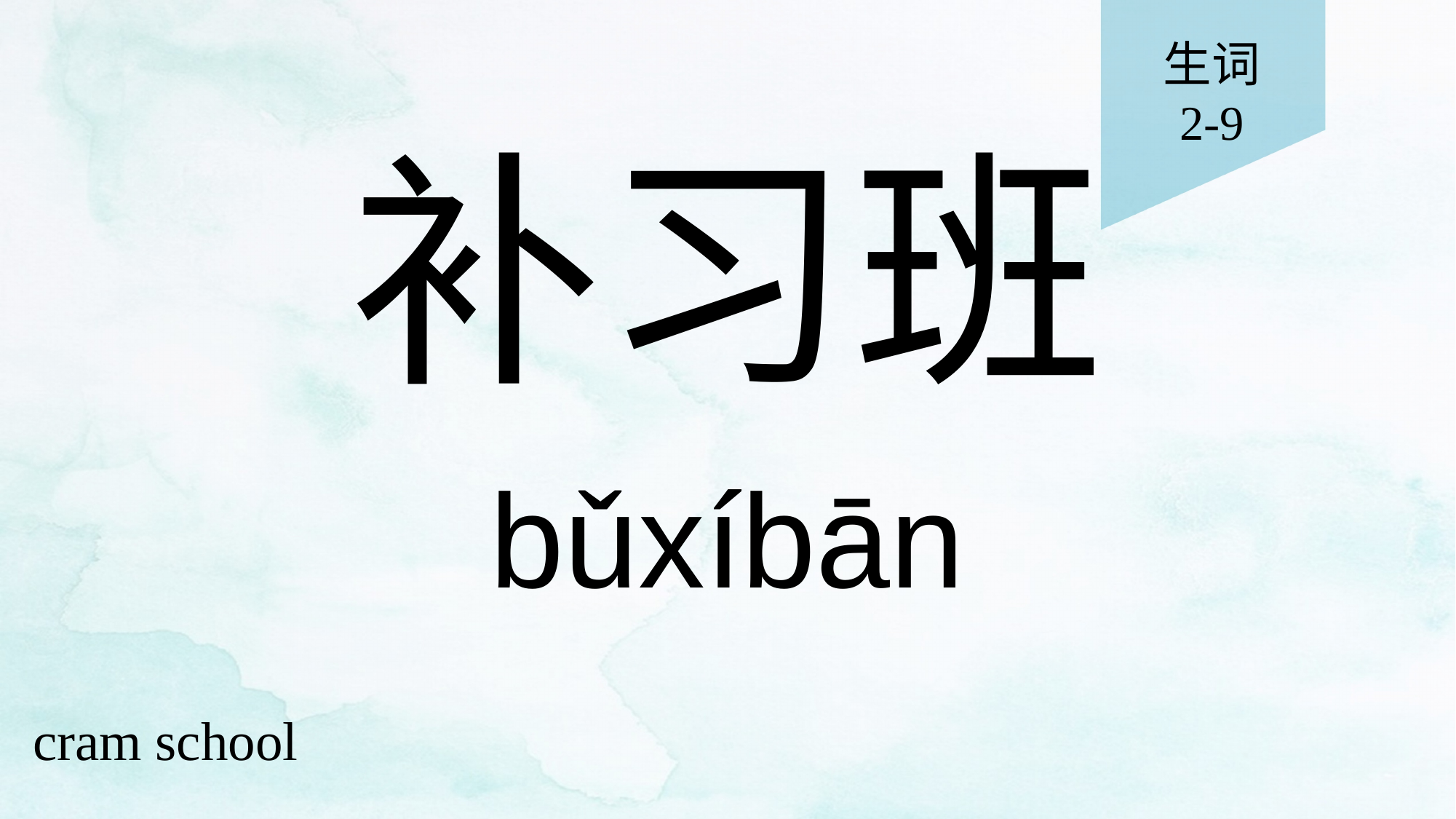

生词
2-9
# 补习班
bǔxíbān
cram school